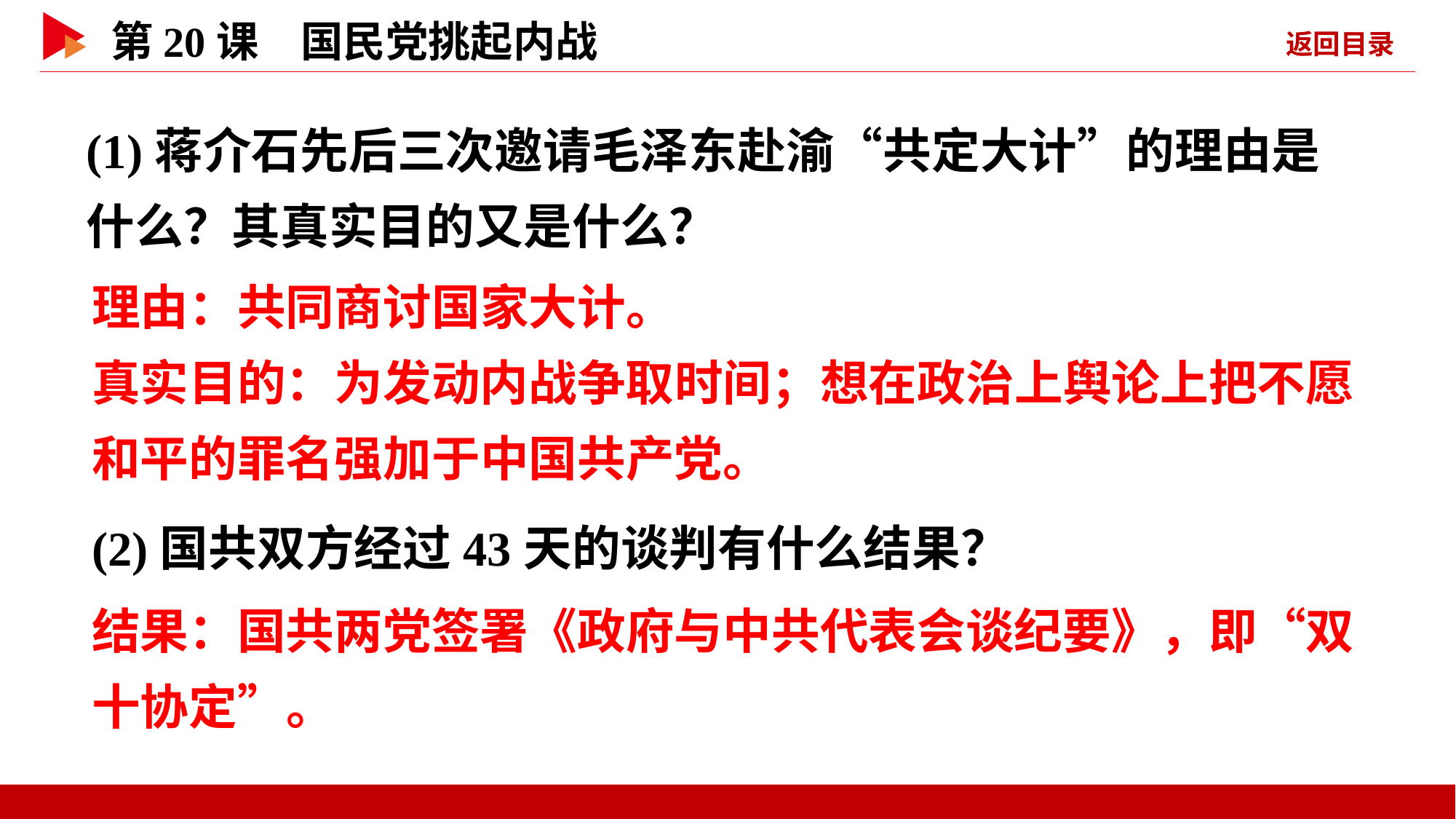

(1)蒋介石先后三次邀请毛泽东赴渝“共定大计”的理由是什么？其真实目的又是什么？
理由：共同商讨国家大计。
真实目的：为发动内战争取时间；想在政治上舆论上把不愿和平的罪名强加于中国共产党。
(2)国共双方经过43天的谈判有什么结果？
结果：国共两党签署《政府与中共代表会谈纪要》，即“双十协定”。